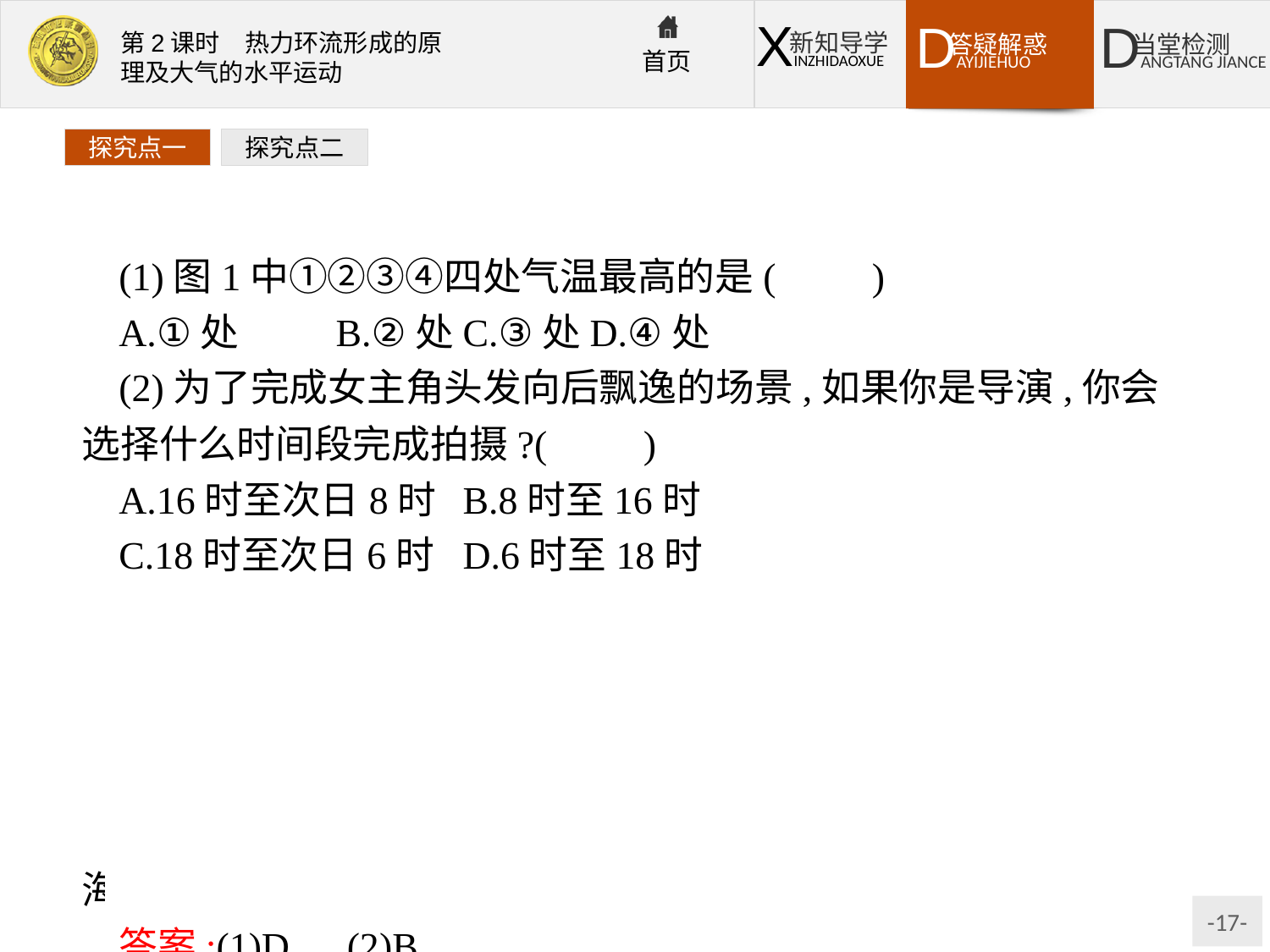

探究点一
探究点二
(1)图1中①②③④四处气温最高的是(　　)
A.①处	B.②处	C.③处	D.④处
(2)为了完成女主角头发向后飘逸的场景,如果你是导演,你会选择什么时间段完成拍摄?(　　)
A.16时至次日8时	B.8时至16时
C.18时至次日6时	D.6时至18时
解析:第(1)题,①④两地分别位于近洋面与近地面,气温应高于高空的②③两地;由此时的海陆环流图得出④处气温高于①处。第(2)题,面向大海,在海风吹拂下头发向后飘逸,说明近地面此时盛行由海洋吹向陆地的风,即海洋气温要低于陆地,依据图中海洋和陆地气温曲线可判断,一天中大约8时至16时陆地气温高于海洋。
答案:(1)D　(2)B